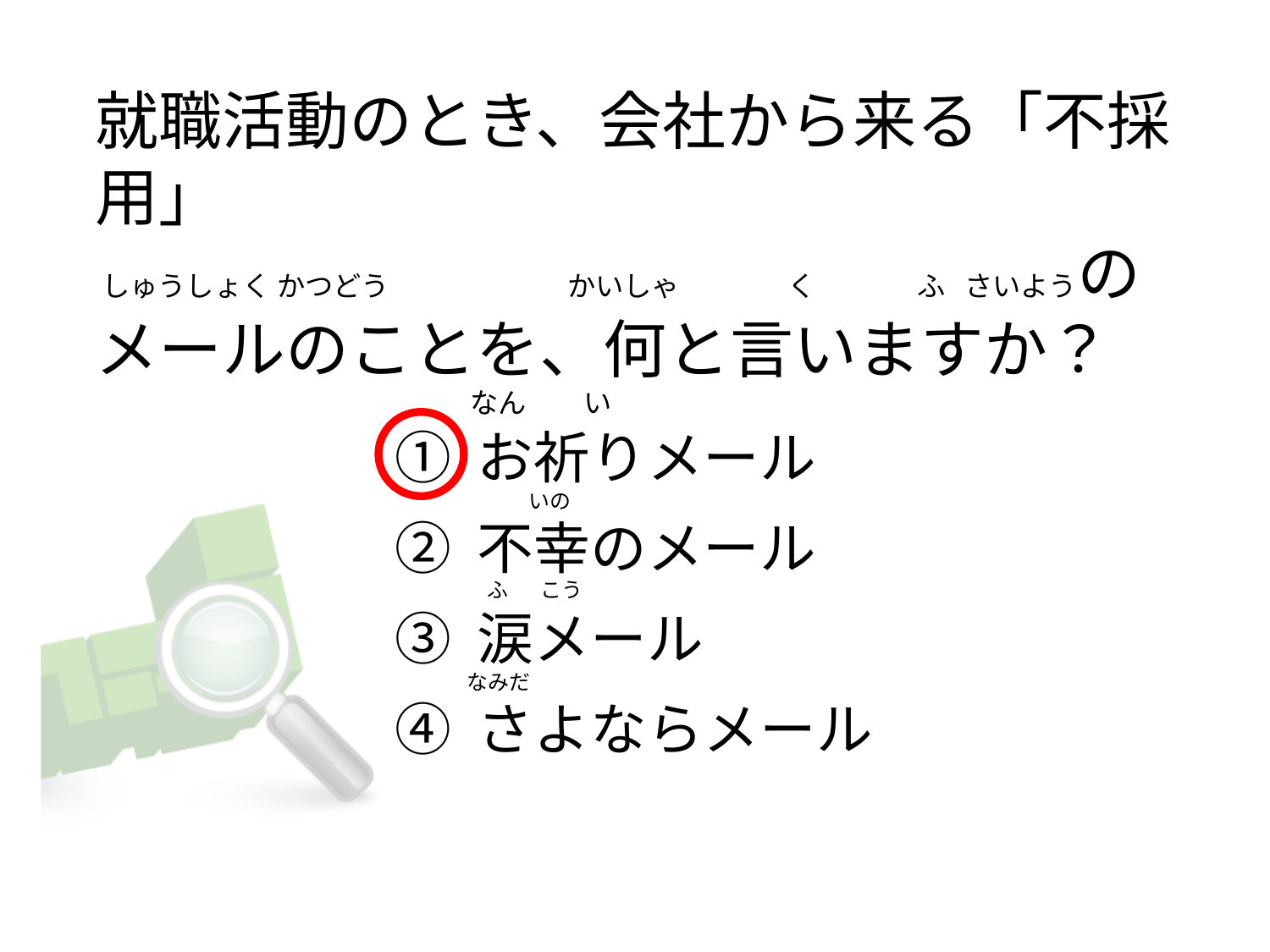

# 就職活動のとき、会社から来る「不採用」  しゅうしょく かつどう                            かいしゃ                 く                ふ   さいようのメールのことを、何と言いますか？                                                            なん         い

① お祈りメール
② 不幸のメール
③ 涙メール
④ さよならメール
          いの
 ふ       こう
なみだ